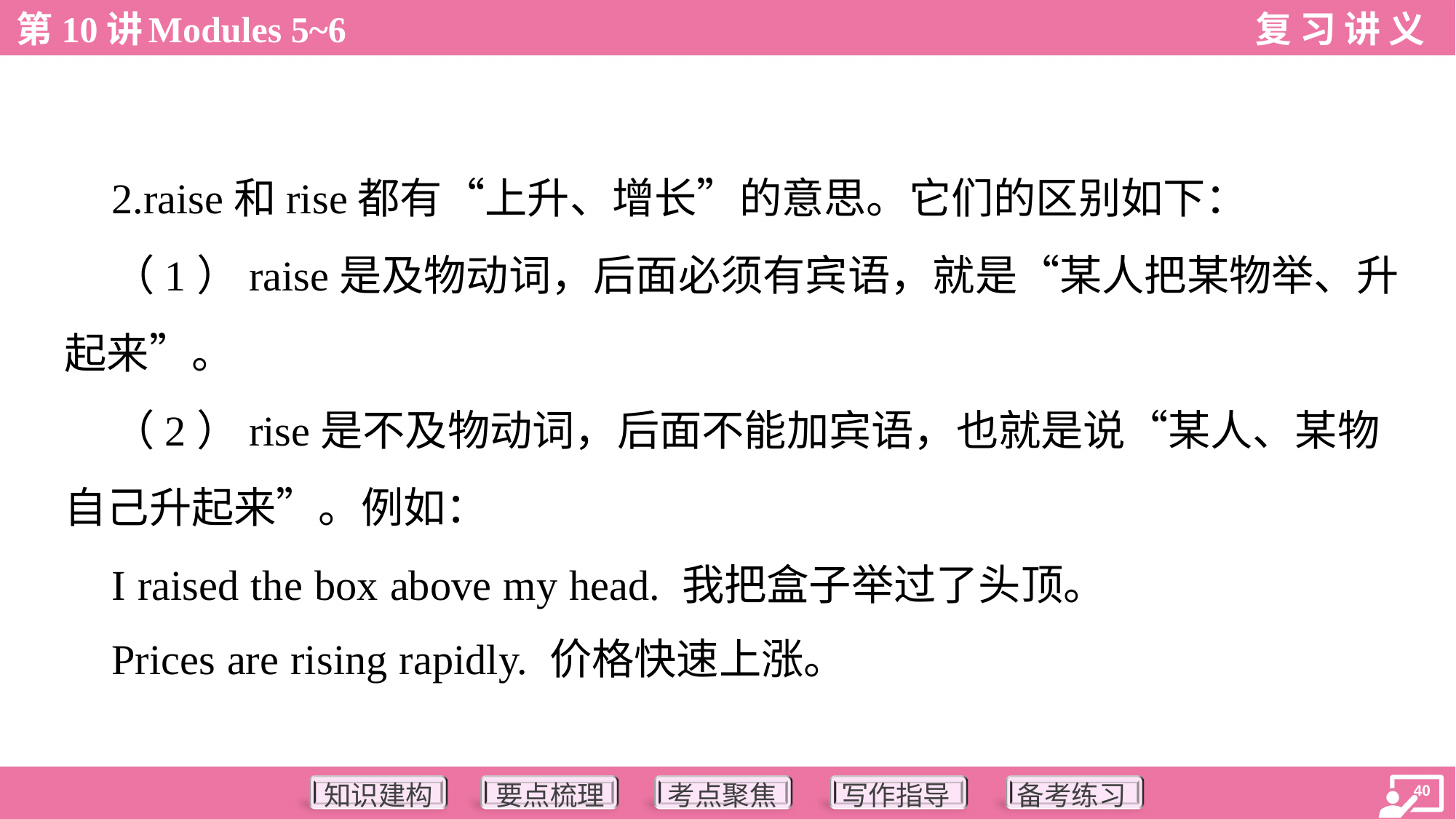

2.raise和rise都有“上升、增长”的意思。它们的区别如下：
    （1）raise是及物动词，后面必须有宾语，就是“某人把某物举、升
起来”。
    （2）rise是不及物动词，后面不能加宾语，也就是说“某人、某物
自己升起来”。例如：
    I raised the box above my head. 我把盒子举过了头顶。
    Prices are rising rapidly. 价格快速上涨。